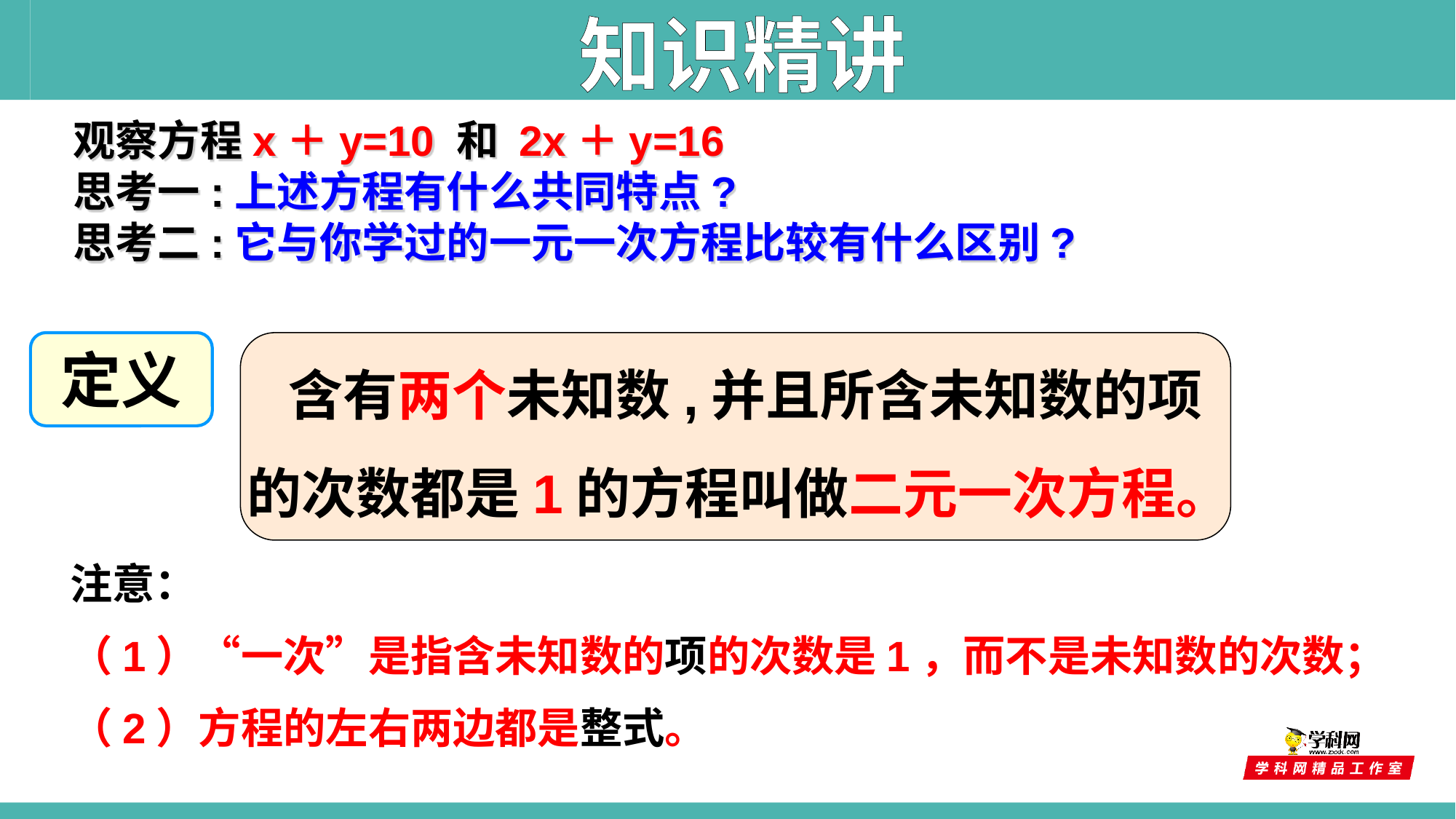

知识精讲
观察方程x＋y=10 和 2x＋y=16
思考一:上述方程有什么共同特点?
思考二:它与你学过的一元一次方程比较有什么区别?

    含有两个未知数,并且所含未知数的项的次数都是1的方程叫做二元一次方程。
定义

注意：
（1）“一次”是指含未知数的项的次数是1，而不是未知数的次数；
（2）方程的左右两边都是整式。